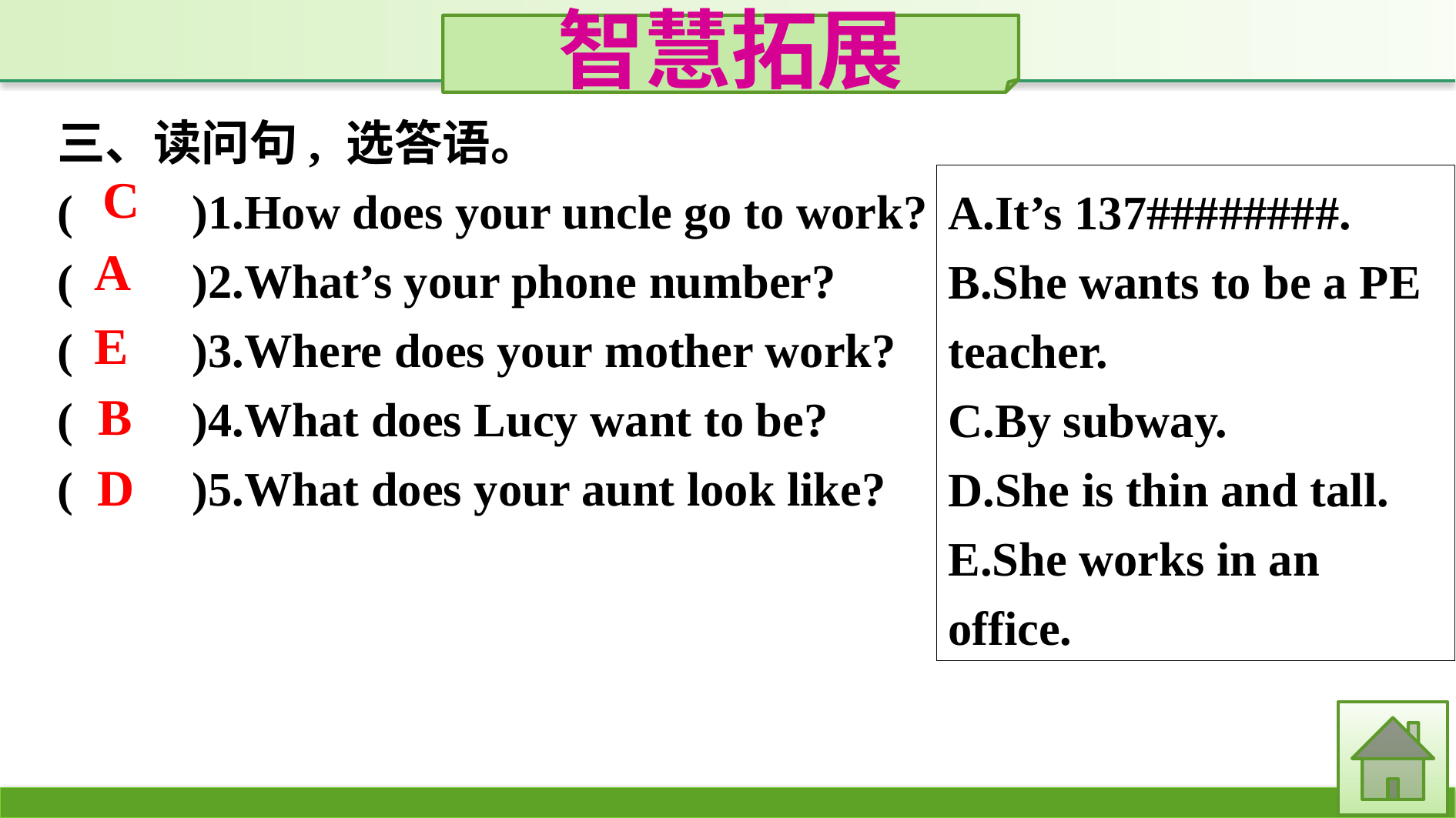

智慧拓展
三、读问句, 选答语。
(　　)1.How does your uncle go to work?
(　　)2.What’s your phone number?
(　　)3.Where does your mother work?
(　　)4.What does Lucy want to be?
(　　)5.What does your aunt look like?
C
A.It’s 137########.
B.She wants to be a PE teacher.
C.By subway.
D.She is thin and tall.
E.She works in an office.
A
E
B
D